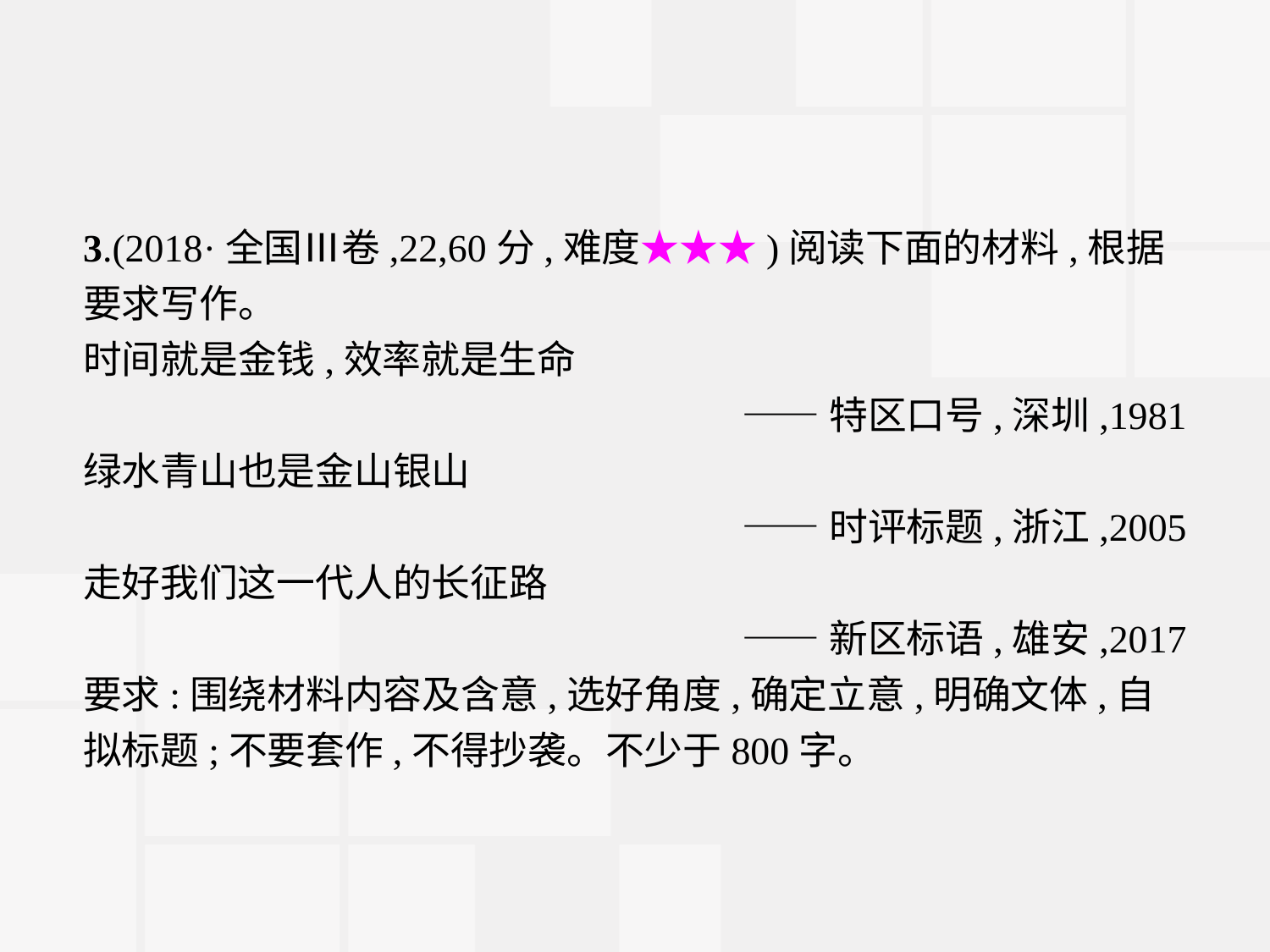

3.(2018·全国Ⅲ卷,22,60分,难度★★★)阅读下面的材料,根据要求写作。
时间就是金钱,效率就是生命
——特区口号,深圳,1981
绿水青山也是金山银山
——时评标题,浙江,2005
走好我们这一代人的长征路
——新区标语,雄安,2017
要求:围绕材料内容及含意,选好角度,确定立意,明确文体,自拟标题;不要套作,不得抄袭。不少于800字。